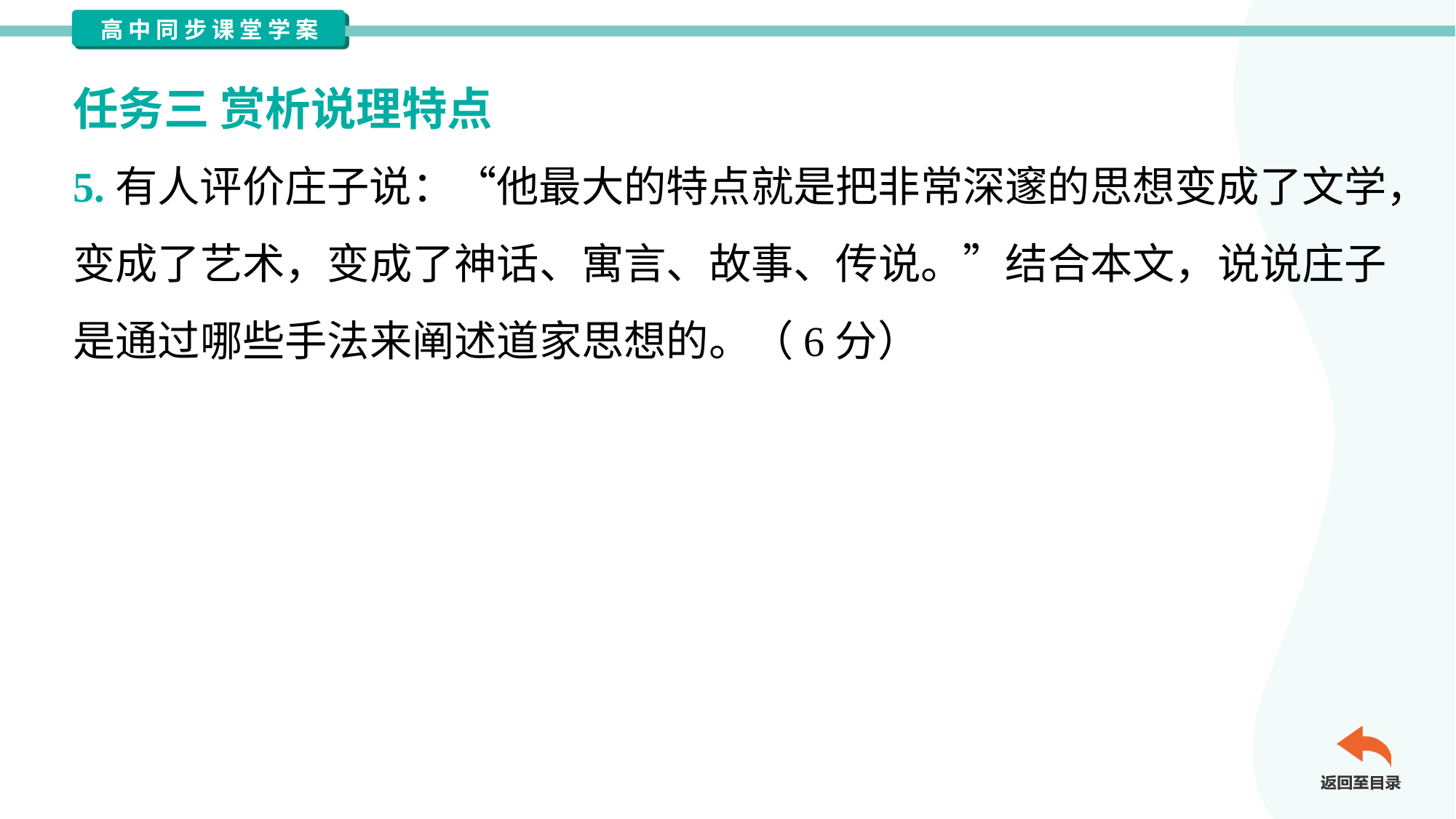

任务三 赏析说理特点
5.有人评价庄子说：“他最大的特点就是把非常深邃的思想变成了文学，
变成了艺术，变成了神话、寓言、故事、传说。”结合本文，说说庄子
是通过哪些手法来阐述道家思想的。（6分）